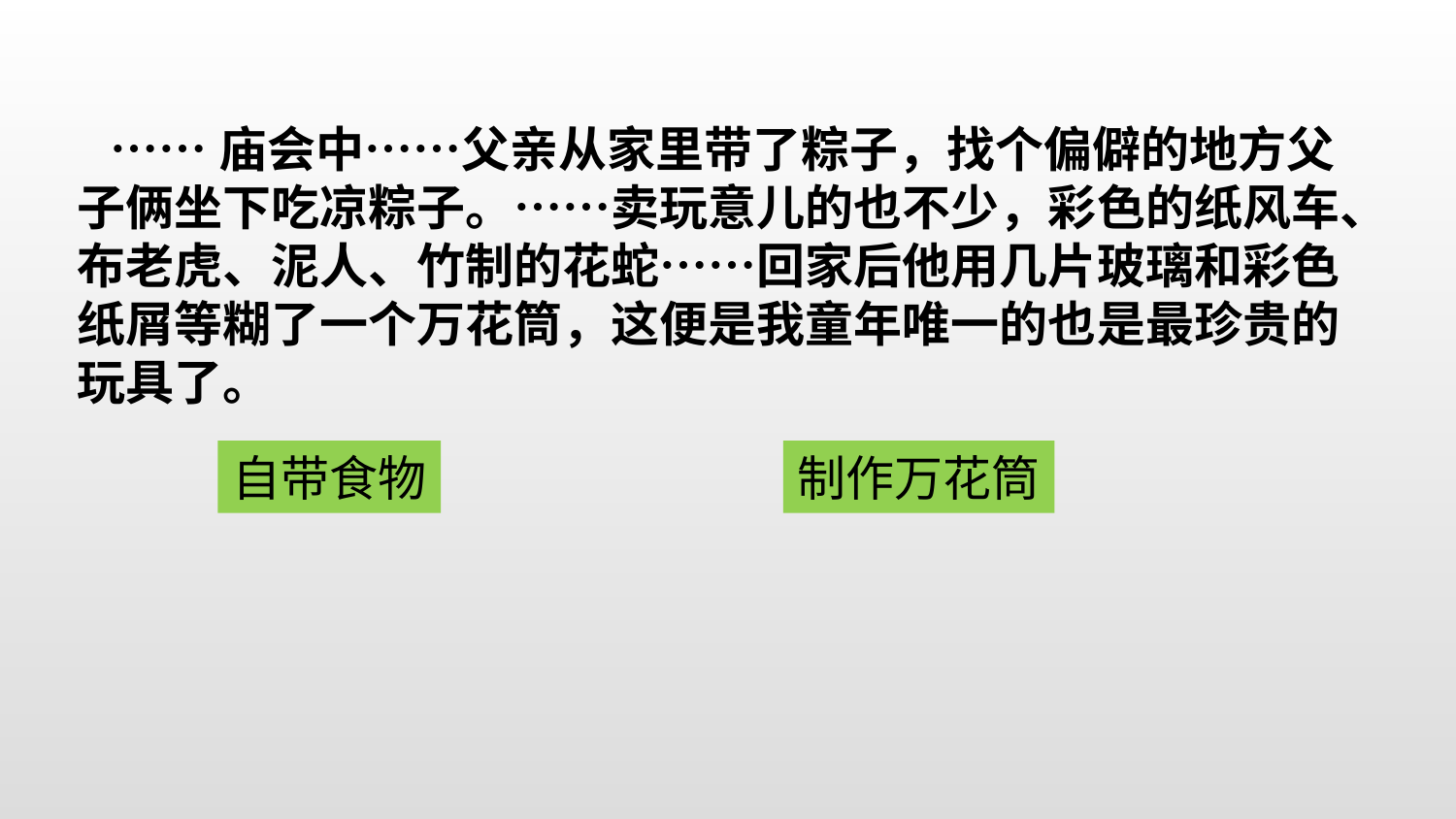

……庙会中……父亲从家里带了粽子，找个偏僻的地方父子俩坐下吃凉粽子。……卖玩意儿的也不少，彩色的纸风车、布老虎、泥人、竹制的花蛇……回家后他用几片玻璃和彩色纸屑等糊了一个万花筒，这便是我童年唯一的也是最珍贵的玩具了。
制作万花筒
自带食物